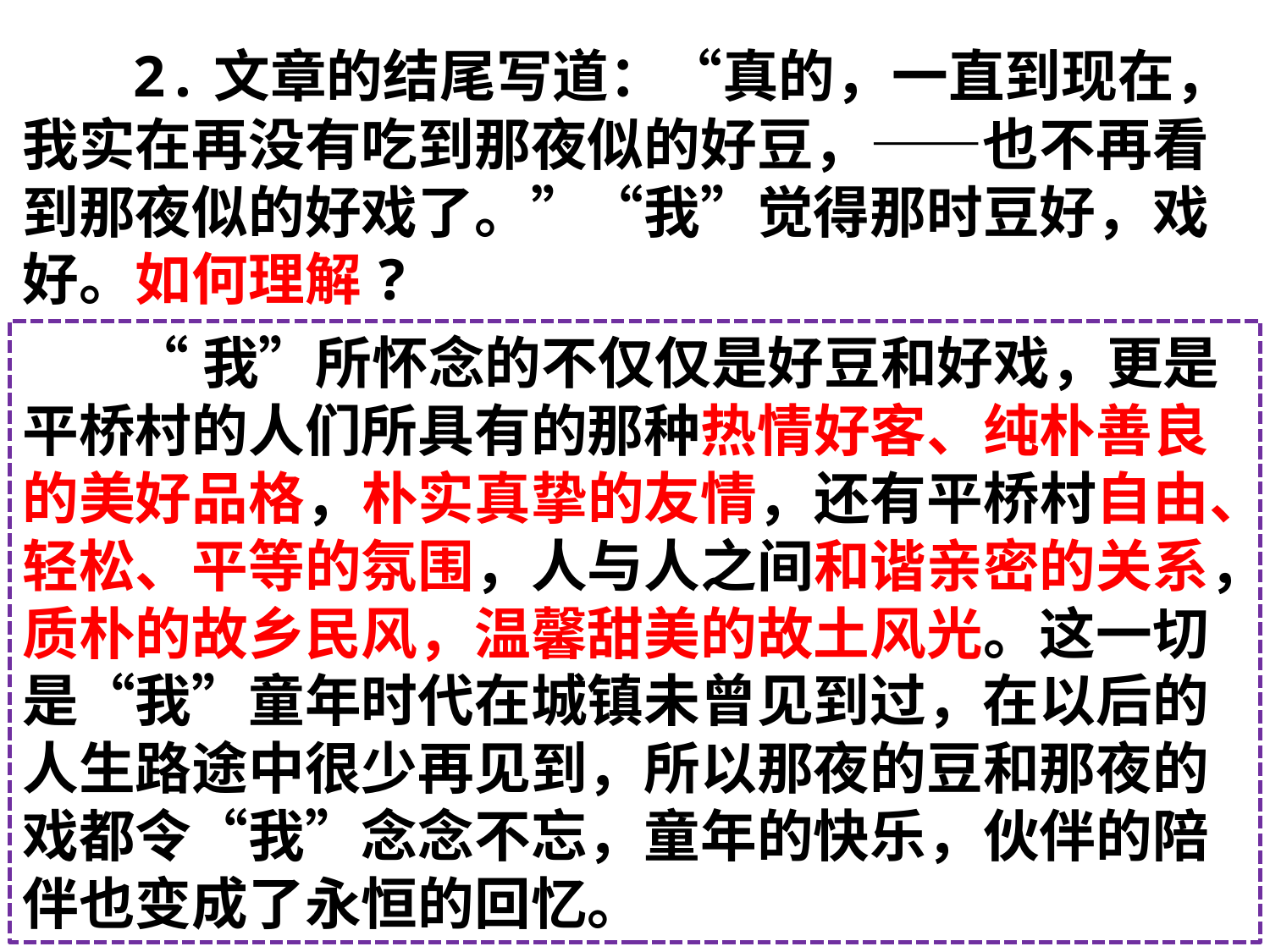

2.文章的结尾写道：“真的，一直到现在，我实在再没有吃到那夜似的好豆，——也不再看到那夜似的好戏了。”“我”觉得那时豆好，戏好。如何理解?
“我”所怀念的不仅仅是好豆和好戏，更是平桥村的人们所具有的那种热情好客、纯朴善良的美好品格，朴实真挚的友情，还有平桥村自由、轻松、平等的氛围，人与人之间和谐亲密的关系，质朴的故乡民风，温馨甜美的故土风光。这一切是“我”童年时代在城镇未曾见到过，在以后的人生路途中很少再见到，所以那夜的豆和那夜的戏都令“我”念念不忘，童年的快乐，伙伴的陪伴也变成了永恒的回忆。